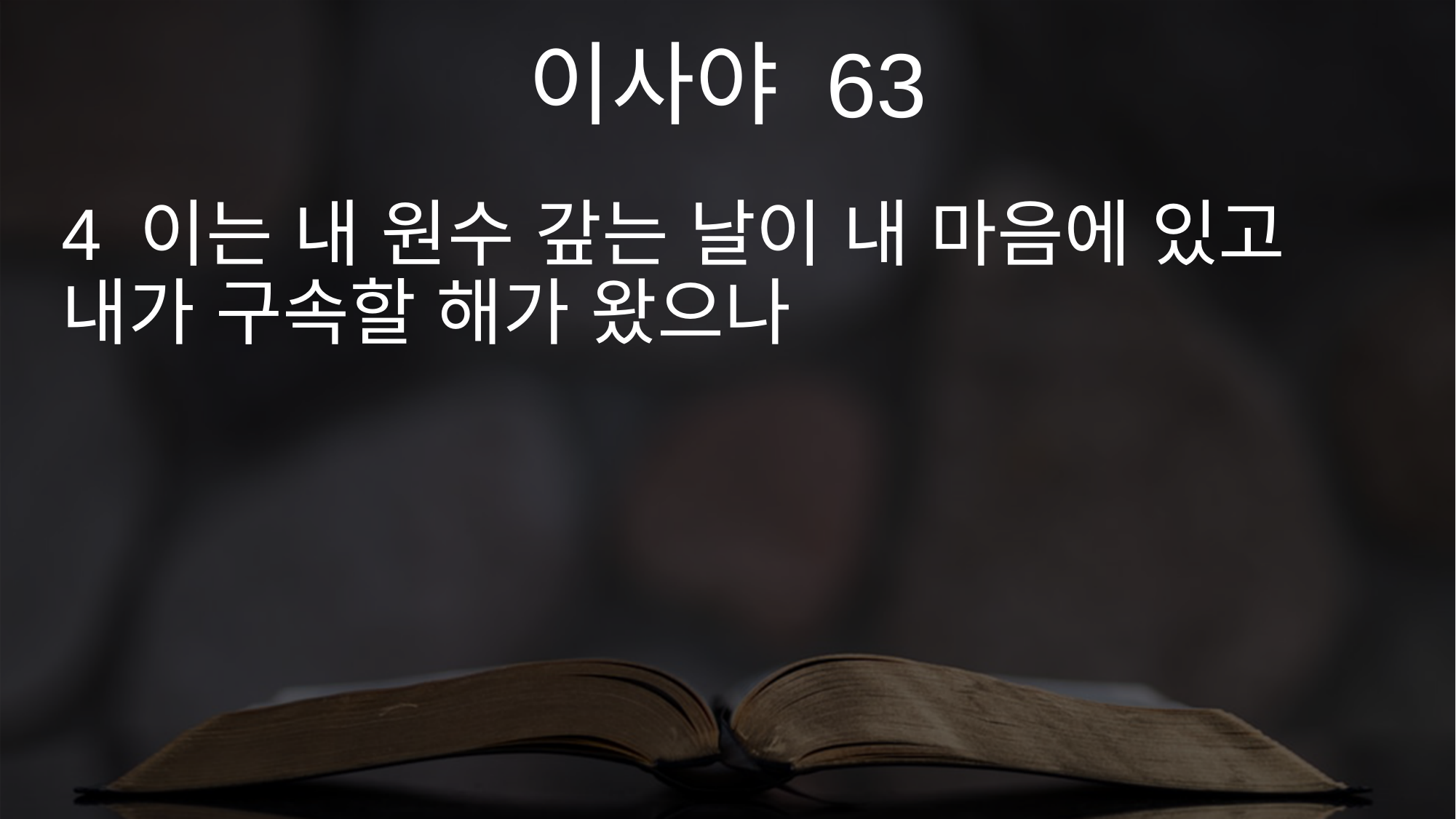

이사야 63
4 이는 내 원수 갚는 날이 내 마음에 있고 내가 구속할 해가 왔으나